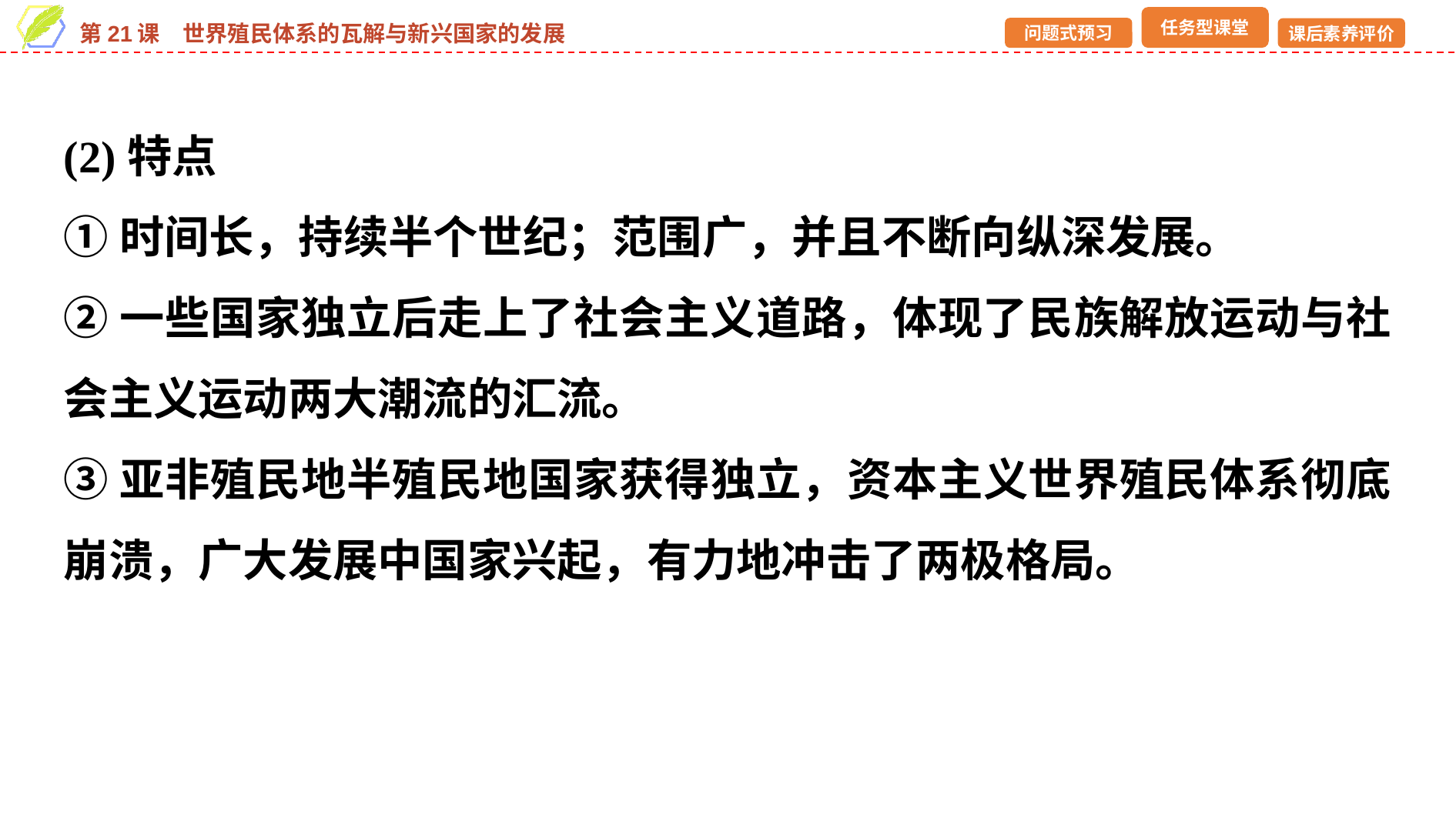

(2)特点
①时间长，持续半个世纪；范围广，并且不断向纵深发展。
②一些国家独立后走上了社会主义道路，体现了民族解放运动与社会主义运动两大潮流的汇流。
③亚非殖民地半殖民地国家获得独立，资本主义世界殖民体系彻底崩溃，广大发展中国家兴起，有力地冲击了两极格局。